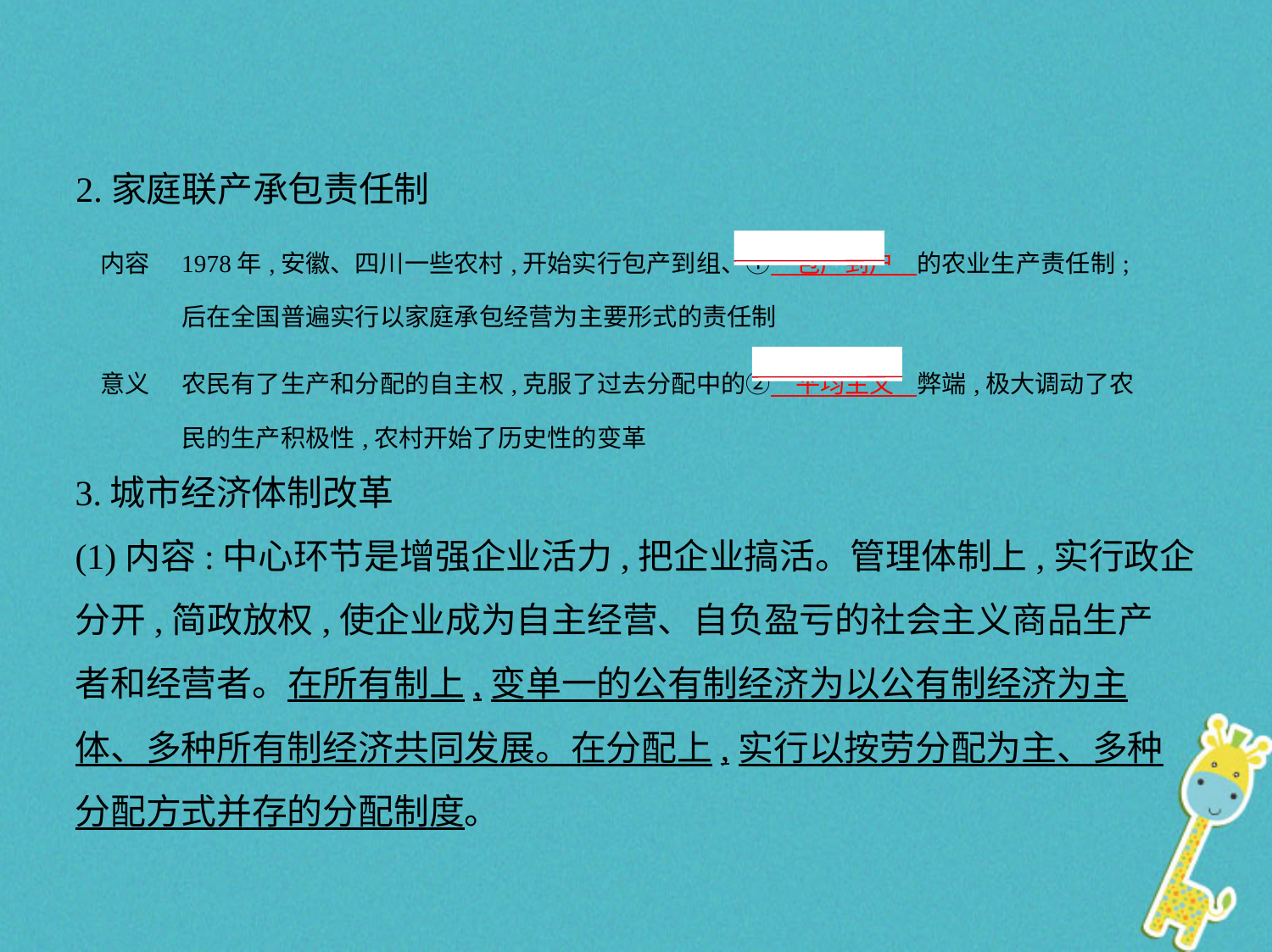

2.家庭联产承包责任制
| 内容 | 1978年,安徽、四川一些农村,开始实行包产到组、①　包产到户    的农业生产责任制;后在全国普遍实行以家庭承包经营为主要形式的责任制 |
| --- | --- |
| 意义 | 农民有了生产和分配的自主权,克服了过去分配中的②　平均主义    弊端,极大调动了农民的生产积极性,农村开始了历史性的变革 |

3.城市经济体制改革
(1)内容:中心环节是增强企业活力,把企业搞活。管理体制上,实行政企
分开,简政放权,使企业成为自主经营、自负盈亏的社会主义商品生产
者和经营者。在所有制上,变单一的公有制经济为以公有制经济为主
体、多种所有制经济共同发展。在分配上,实行以按劳分配为主、多种
分配方式并存的分配制度。